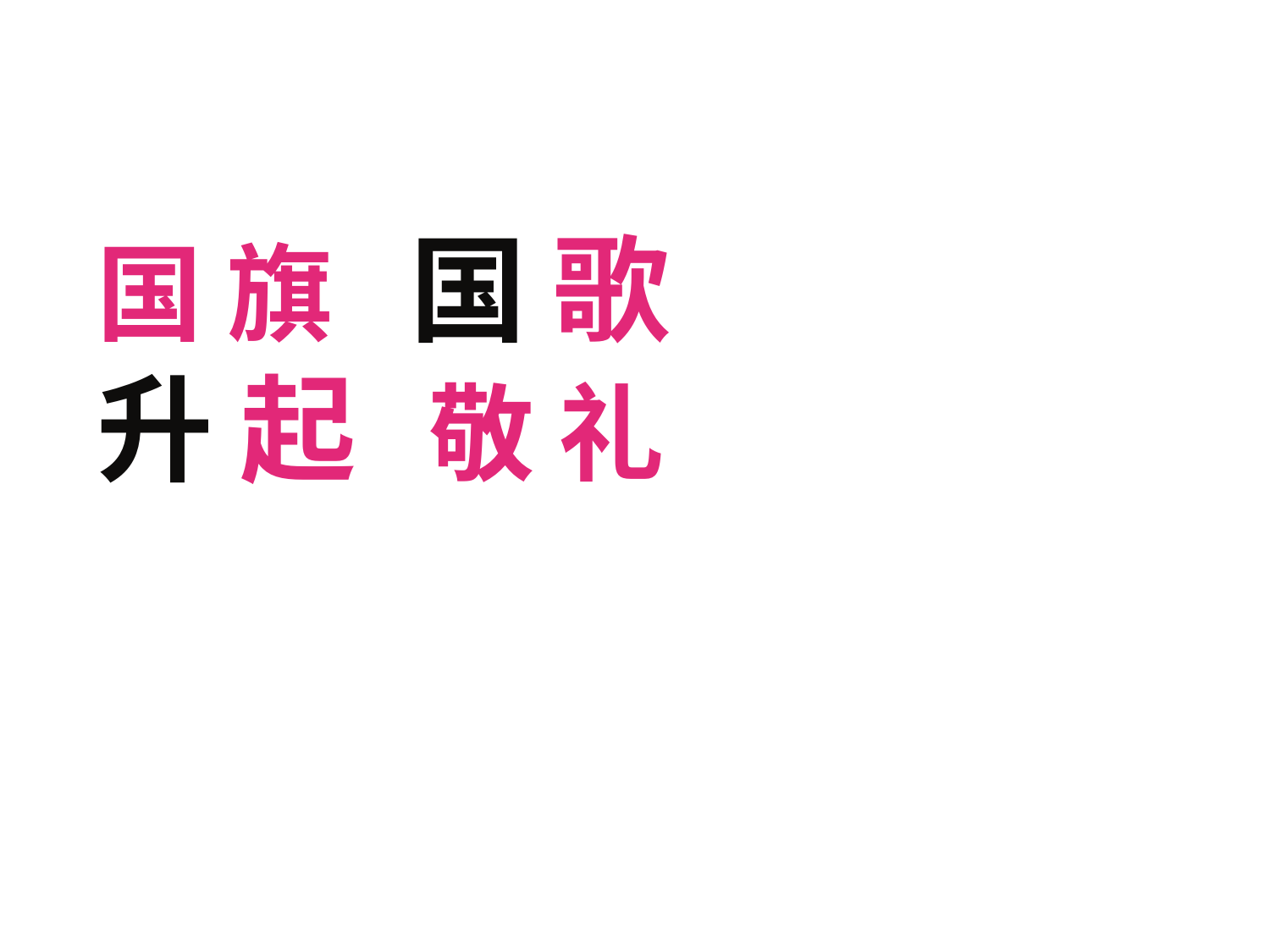

国 旗    国 歌
升 起   敬 礼

  绿色圃中学资源网http://cz.lspjy.com